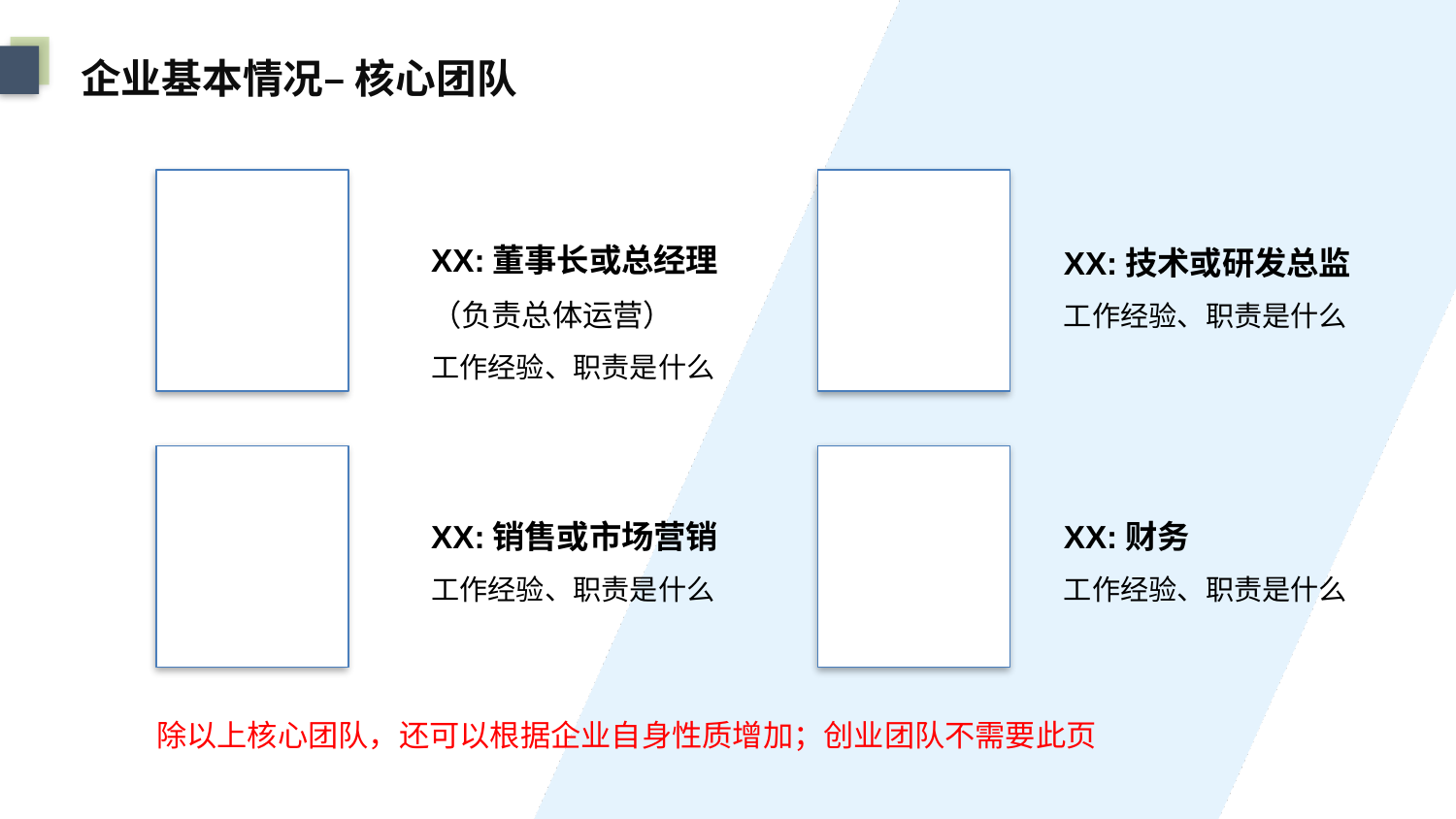

企业基本情况– 核心团队

XX:董事长或总经理（负责总体运营）
工作经验、职责是什么
XX:技术或研发总监
工作经验、职责是什么

XX:财务
工作经验、职责是什么
XX:销售或市场营销工作经验、职责是什么
除以上核心团队，还可以根据企业自身性质增加；创业团队不需要此页